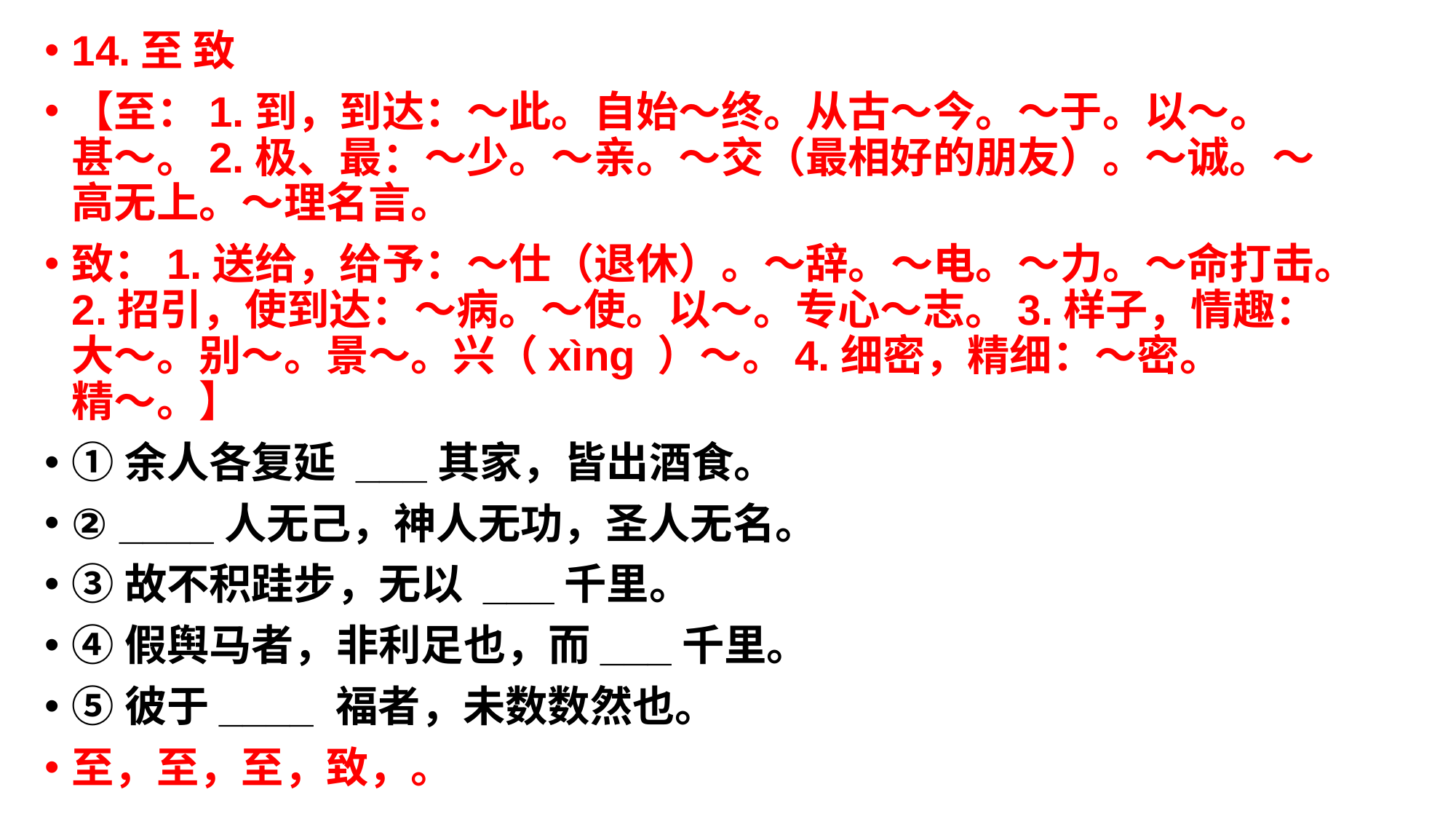

14.至 致
【至：1.到，到达：～此。自始～终。从古～今。～于。以～。甚～。2.极、最：～少。～亲。～交（最相好的朋友）。～诚。～高无上。～理名言。
致：1.送给，给予：～仕（退休）。～辞。～电。～力。～命打击。2.招引，使到达：～病。～使。以～。专心～志。3.样子，情趣：大～。别～。景～。兴（xìng ）～。4.细密，精细：～密。精～。】
①余人各复延 ___其家，皆出酒食。
② ____人无己，神人无功，圣人无名。
③故不积跬步，无以 ___千里。
④假舆马者，非利足也，而___千里。
⑤彼于____ 福者，未数数然也。
至，至，至，致，。